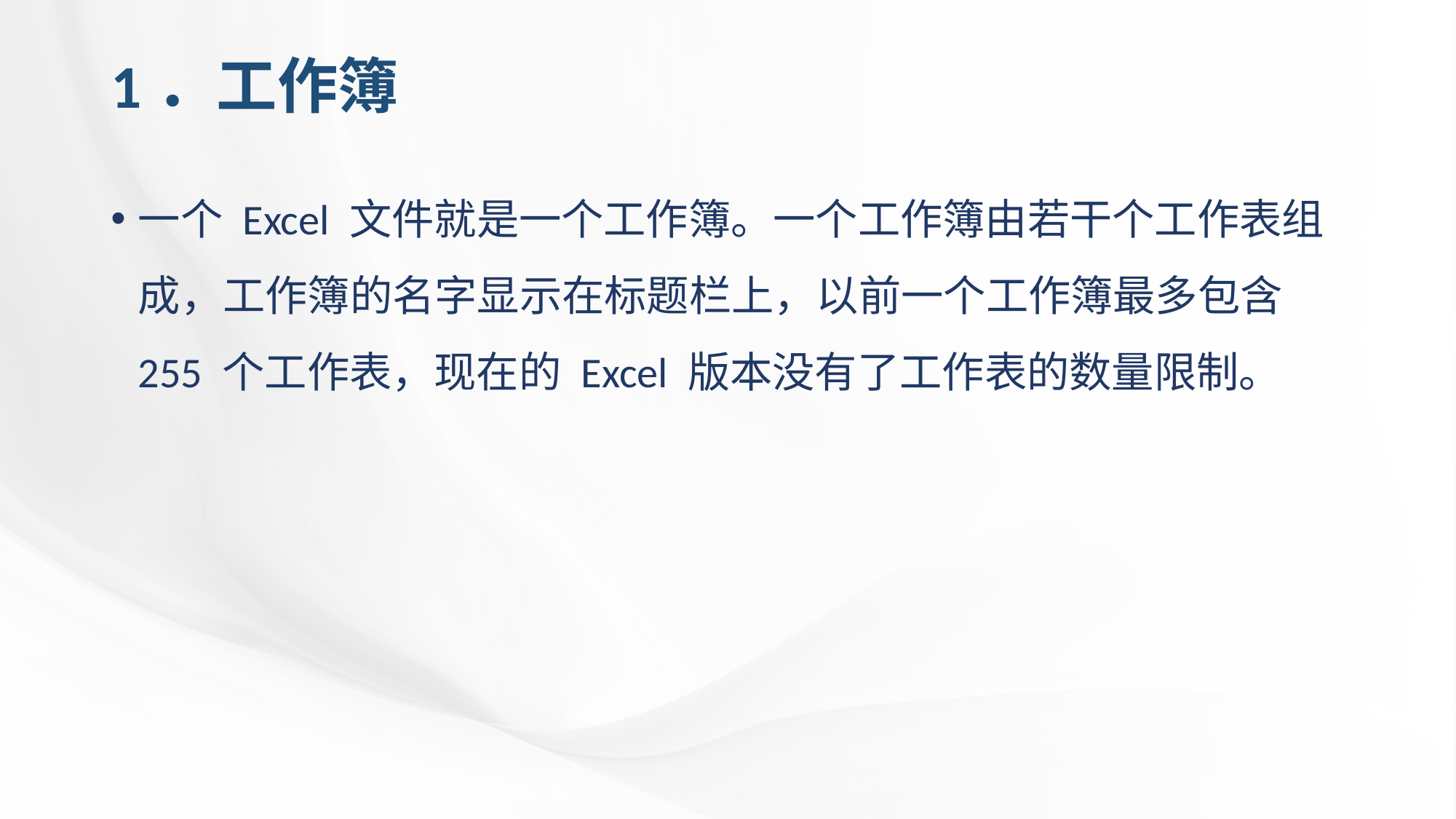

# 1．工作簿
一个 Excel 文件就是一个工作簿。一个工作簿由若干个工作表组成，工作簿的名字显示在标题栏上，以前一个工作簿最多包含 255 个工作表，现在的 Excel 版本没有了工作表的数量限制。